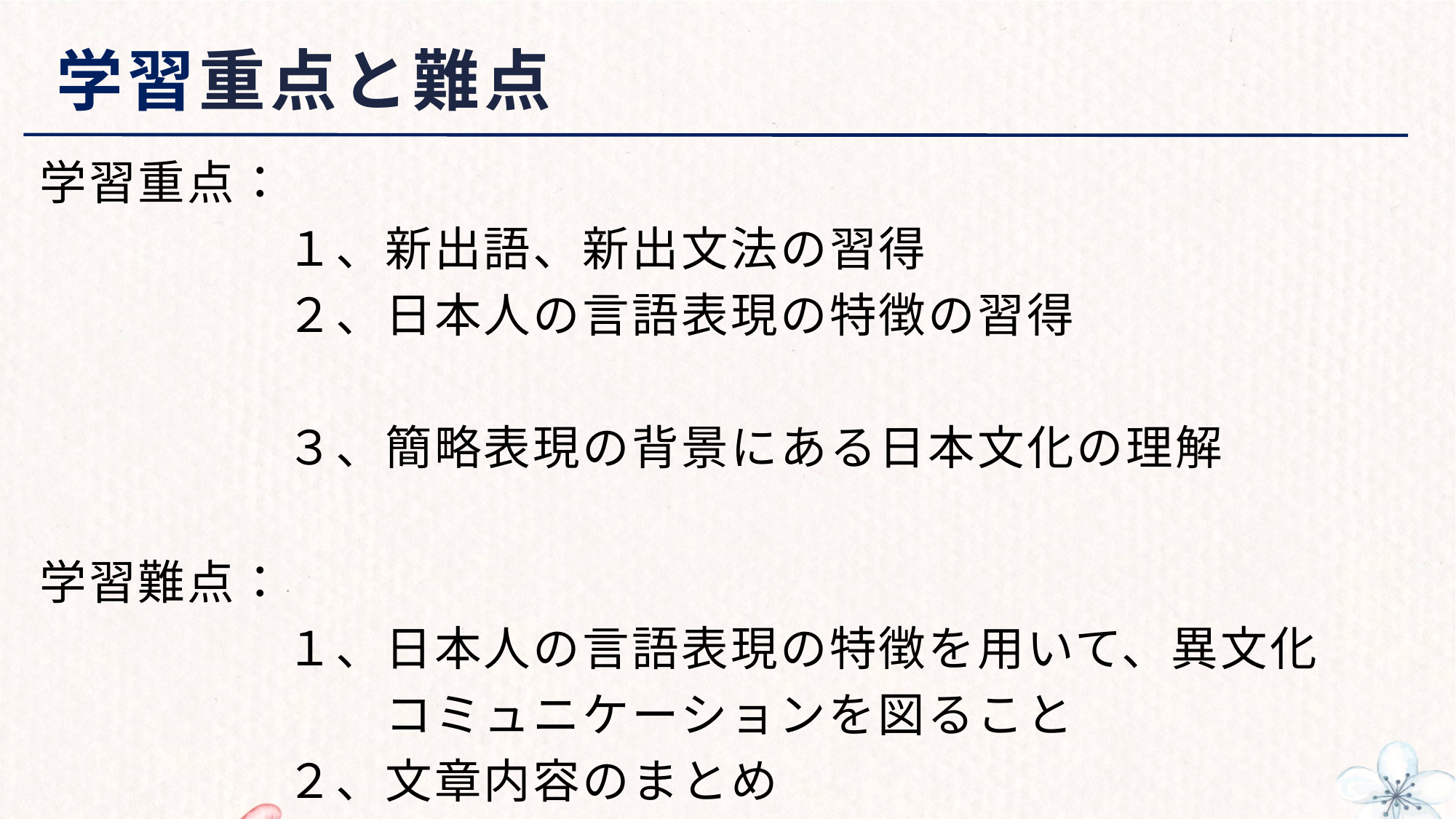

# 学習重点と難点
学習重点：
　　　　　１、新出語、新出文法の習得
　　　　　２、日本人の言語表現の特徴の習得
　　　　　３、簡略表現の背景にある日本文化の理解

学習難点：
　　　　　１、日本人の言語表現の特徴を用いて、異文化
　　　　　　　コミュニケーションを図ること
　　　　　２、文章内容のまとめ